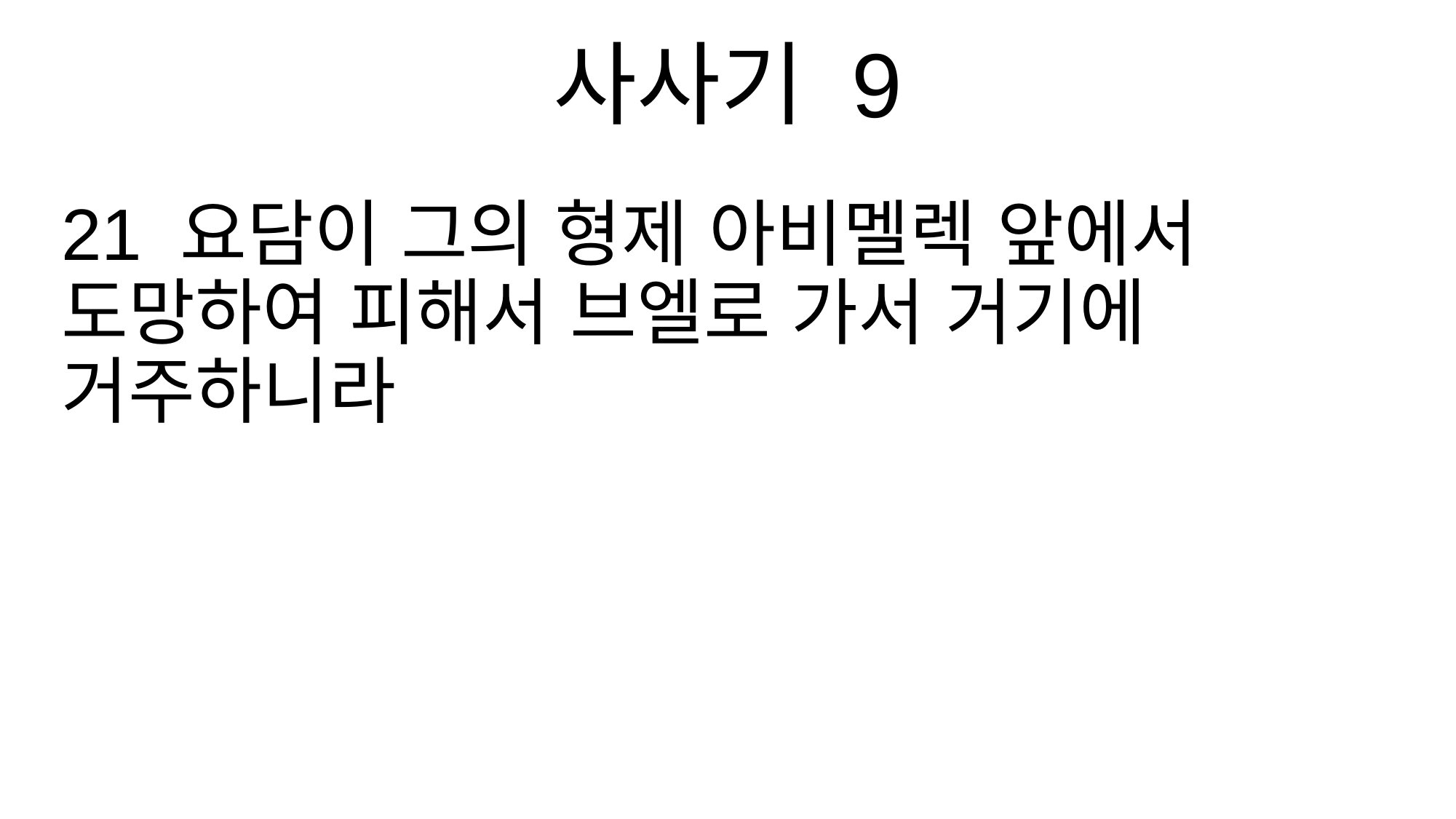

사사기 9
21 요담이 그의 형제 아비멜렉 앞에서 도망하여 피해서 브엘로 가서 거기에 거주하니라